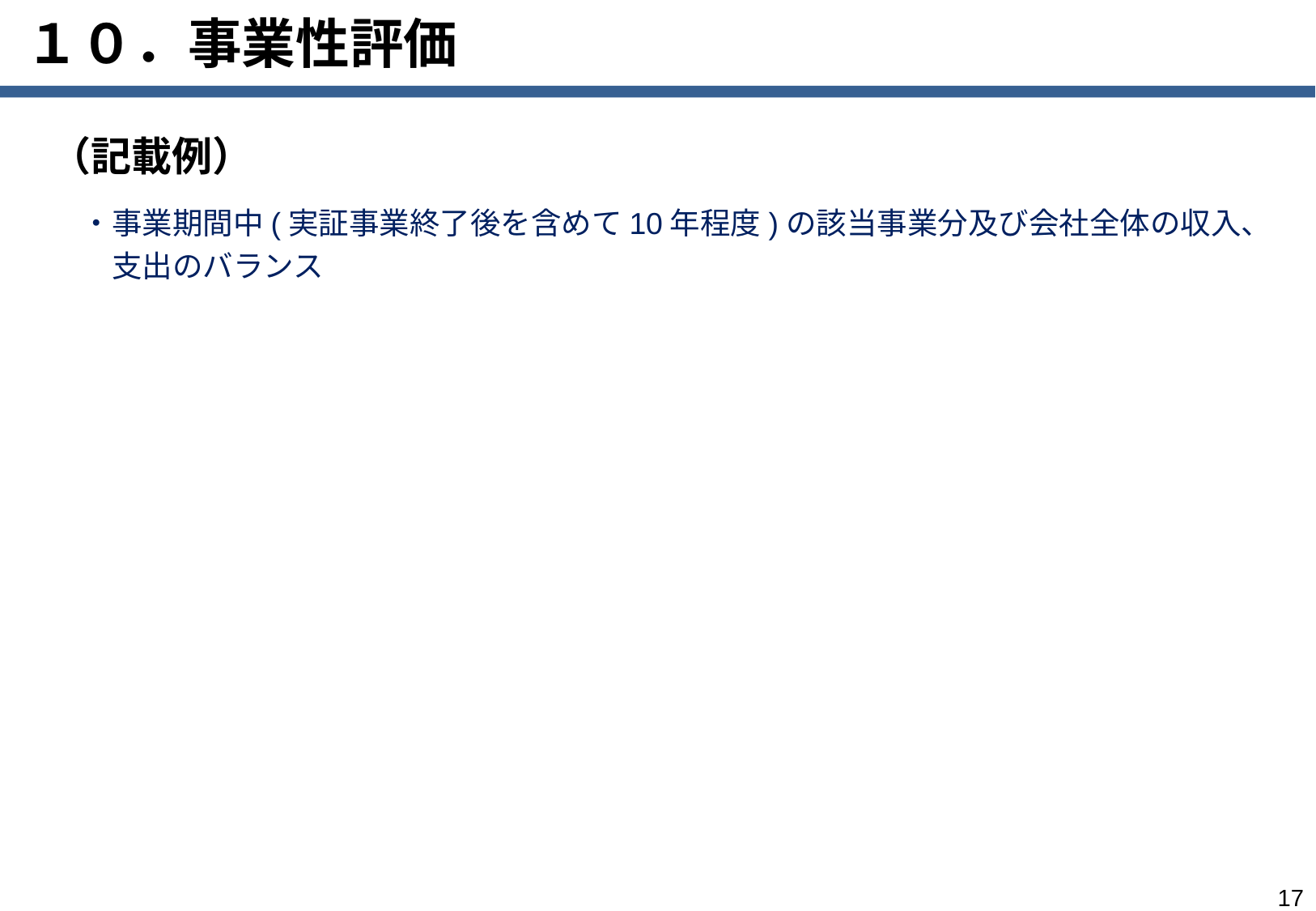

# １０．事業性評価
（記載例）
・事業期間中(実証事業終了後を含めて10年程度)の該当事業分及び会社全体の収入、
　支出のバランス
17